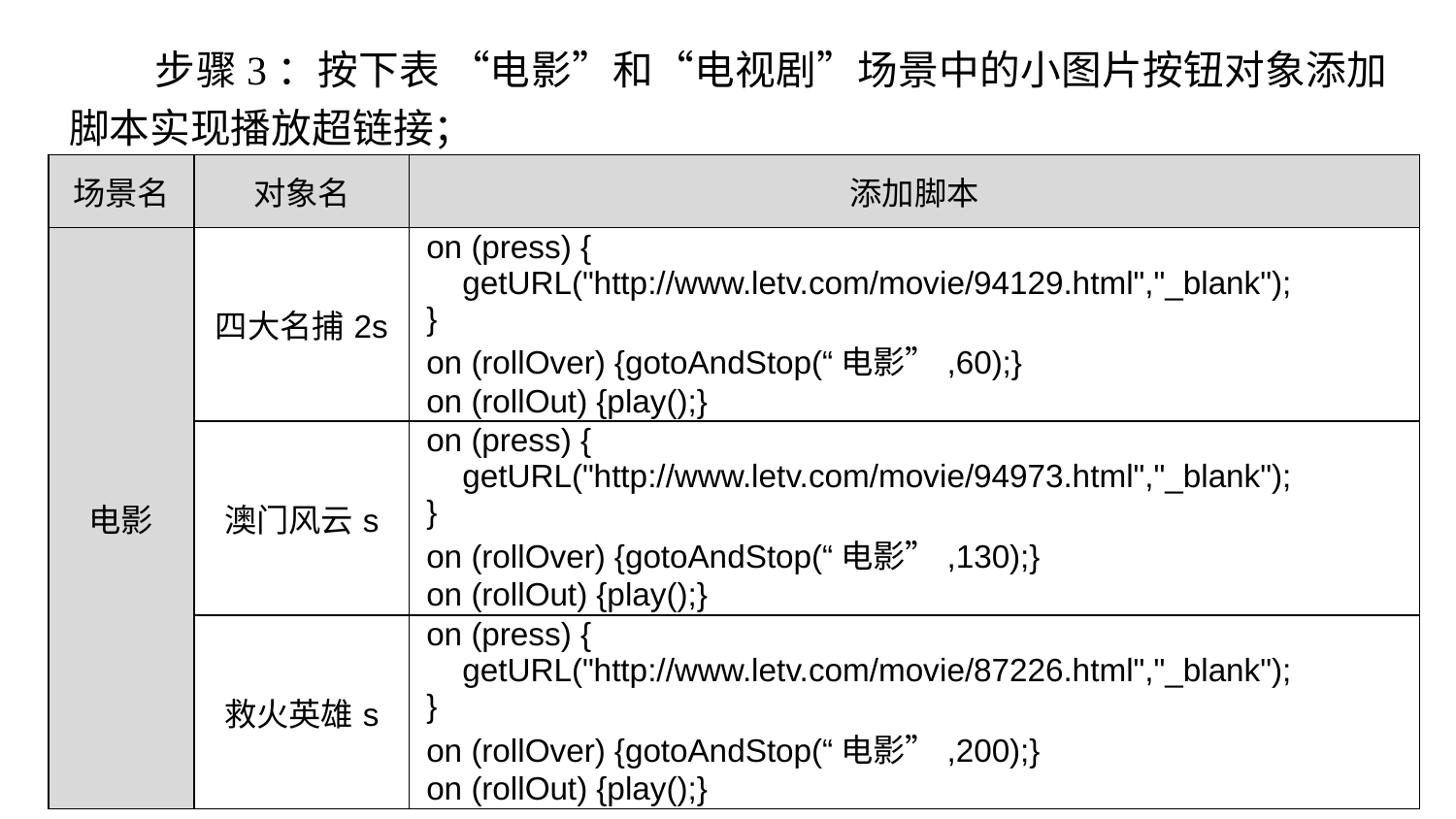

步骤3：按下表 “电影”和“电视剧”场景中的小图片按钮对象添加脚本实现播放超链接；
| 场景名 | 对象名 | 添加脚本 |
| --- | --- | --- |
| 电影 | 四大名捕2s | on (press) { getURL("http://www.letv.com/movie/94129.html","\_blank"); } on (rollOver) {gotoAndStop(“电影”,60);} on (rollOut) {play();} |
|  | 澳门风云s | on (press) { getURL("http://www.letv.com/movie/94973.html","\_blank"); } on (rollOver) {gotoAndStop(“电影”,130);} on (rollOut) {play();} |
|  | 救火英雄s | on (press) { getURL("http://www.letv.com/movie/87226.html","\_blank"); } on (rollOver) {gotoAndStop(“电影”,200);} on (rollOut) {play();} |